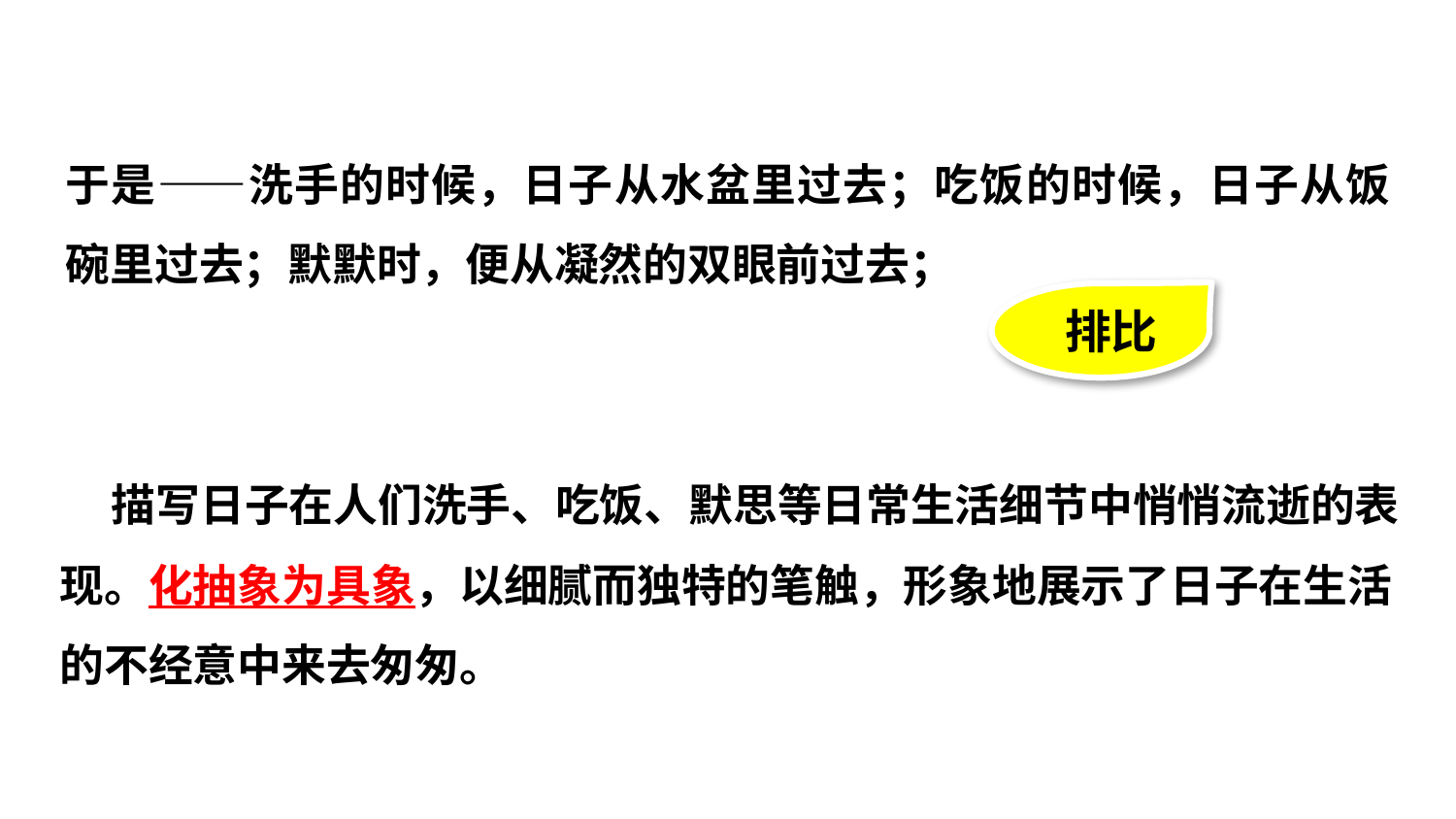

于是——洗手的时候，日子从水盆里过去；吃饭的时候，日子从饭碗里过去；默默时，便从凝然的双眼前过去；
 排比
    描写日子在人们洗手、吃饭、默思等日常生活细节中悄悄流逝的表现。化抽象为具象，以细腻而独特的笔触，形象地展示了日子在生活的不经意中来去匆匆。